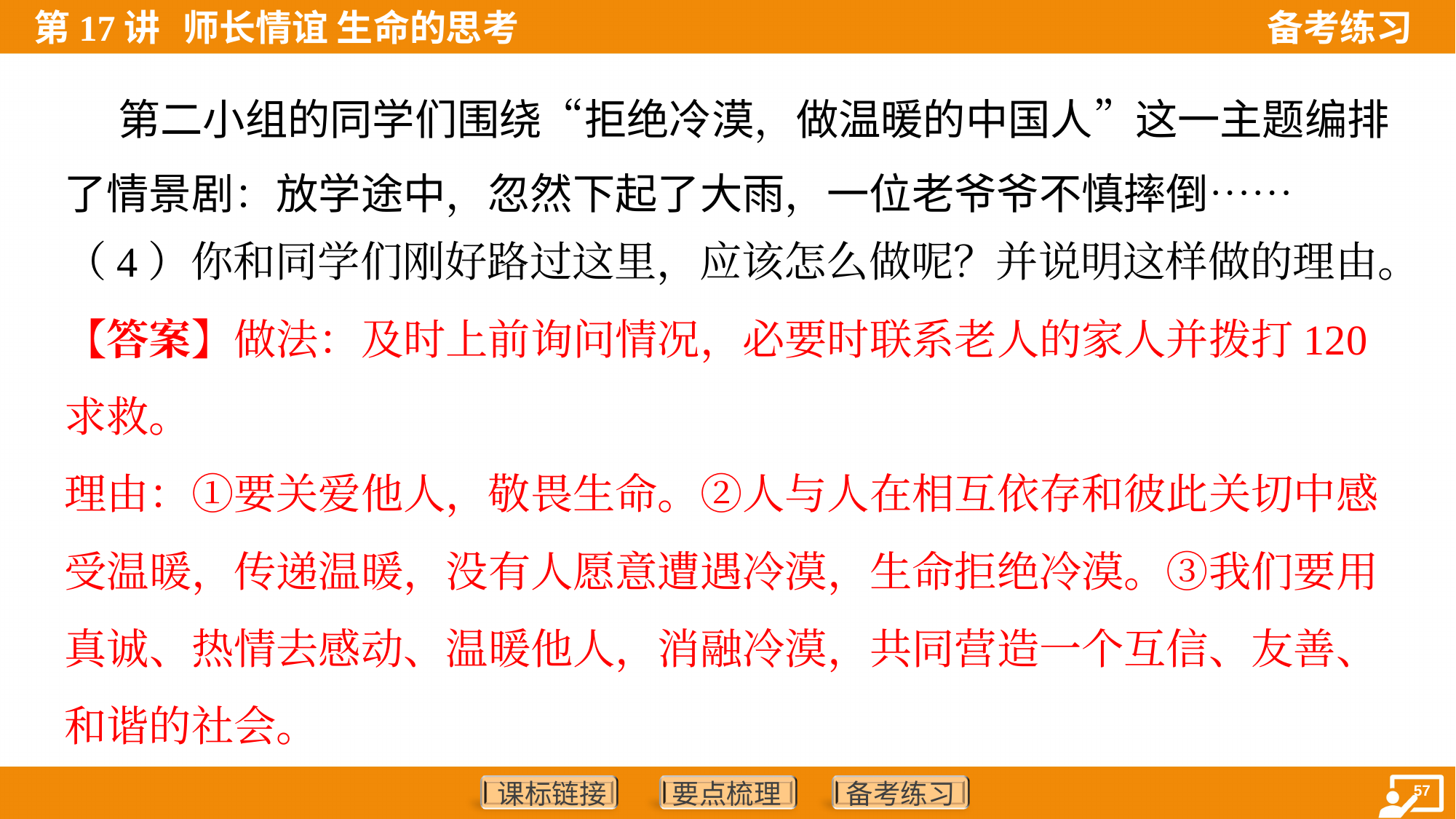

第二小组的同学们围绕“拒绝冷漠，做温暖的中国人”这一主题编排
了情景剧：放学途中，忽然下起了大雨，一位老爷爷不慎摔倒……
（4）你和同学们刚好路过这里，应该怎么做呢？并说明这样做的理由。
【答案】做法：及时上前询问情况，必要时联系老人的家人并拨打120
求救。
理由：①要关爱他人，敬畏生命。②人与人在相互依存和彼此关切中感
受温暖，传递温暖，没有人愿意遭遇冷漠，生命拒绝冷漠。③我们要用
真诚、热情去感动、温暖他人，消融冷漠，共同营造一个互信、友善、
和谐的社会。